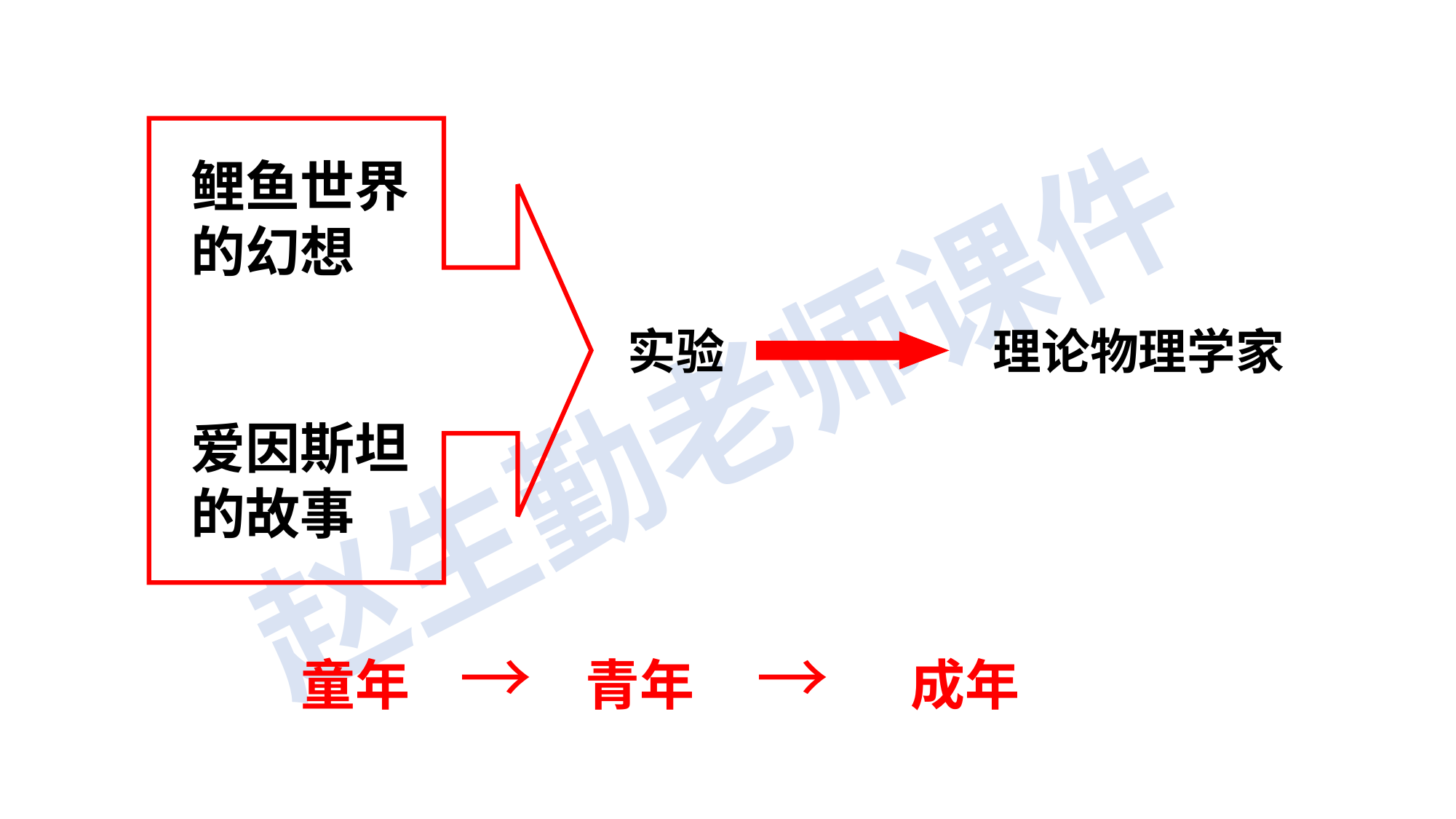

鲤鱼世界的幻想
爱因斯坦的故事
实验
理论物理学家

童年    →    青年     →      成年